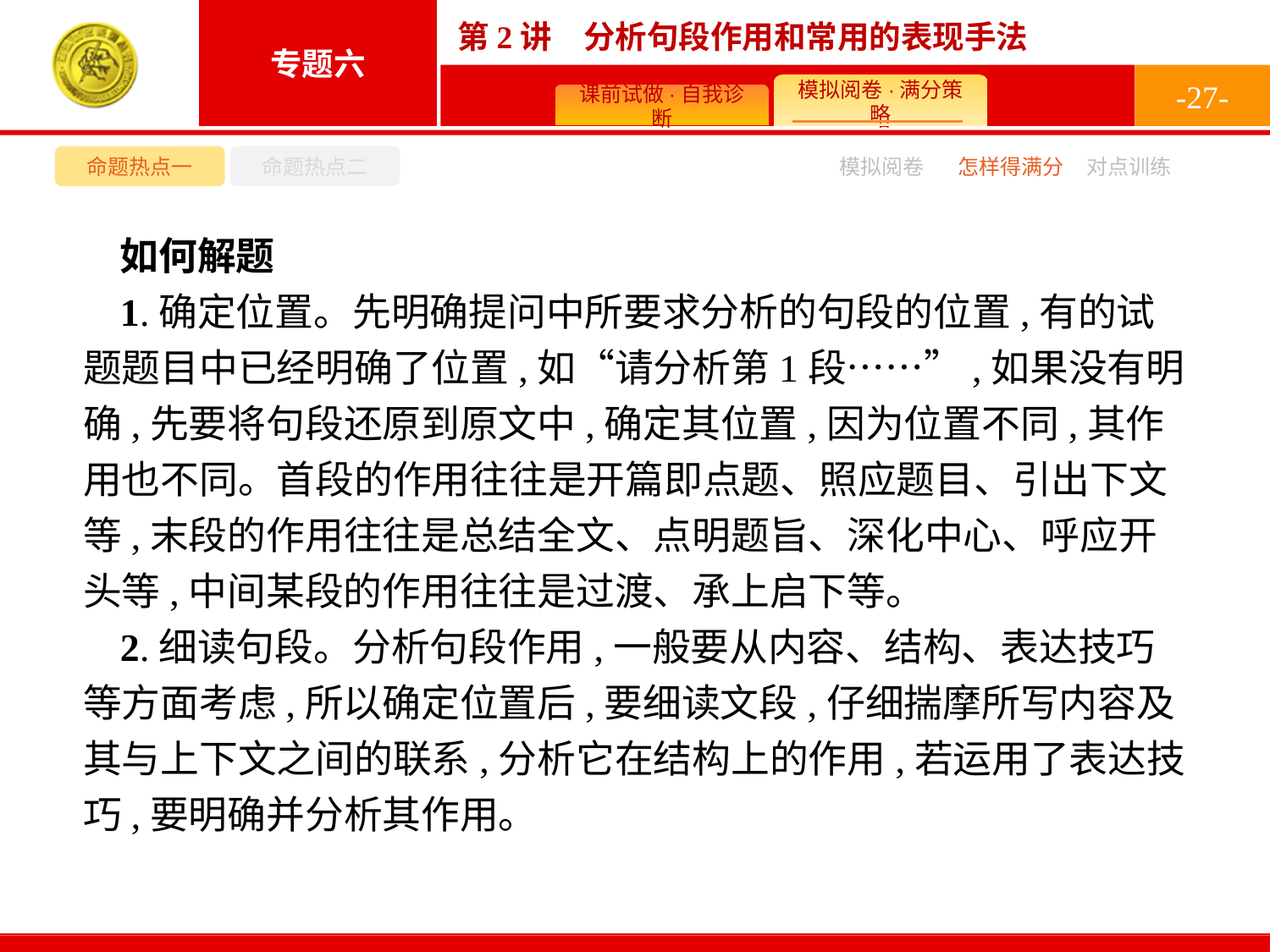

-27-
命题热点一
命题热点二
模拟阅卷
怎样得满分
对点训练
如何解题
1.确定位置。先明确提问中所要求分析的句段的位置,有的试题题目中已经明确了位置,如“请分析第1段……”,如果没有明确,先要将句段还原到原文中,确定其位置,因为位置不同,其作用也不同。首段的作用往往是开篇即点题、照应题目、引出下文等,末段的作用往往是总结全文、点明题旨、深化中心、呼应开头等,中间某段的作用往往是过渡、承上启下等。
2.细读句段。分析句段作用,一般要从内容、结构、表达技巧等方面考虑,所以确定位置后,要细读文段,仔细揣摩所写内容及其与上下文之间的联系,分析它在结构上的作用,若运用了表达技巧,要明确并分析其作用。